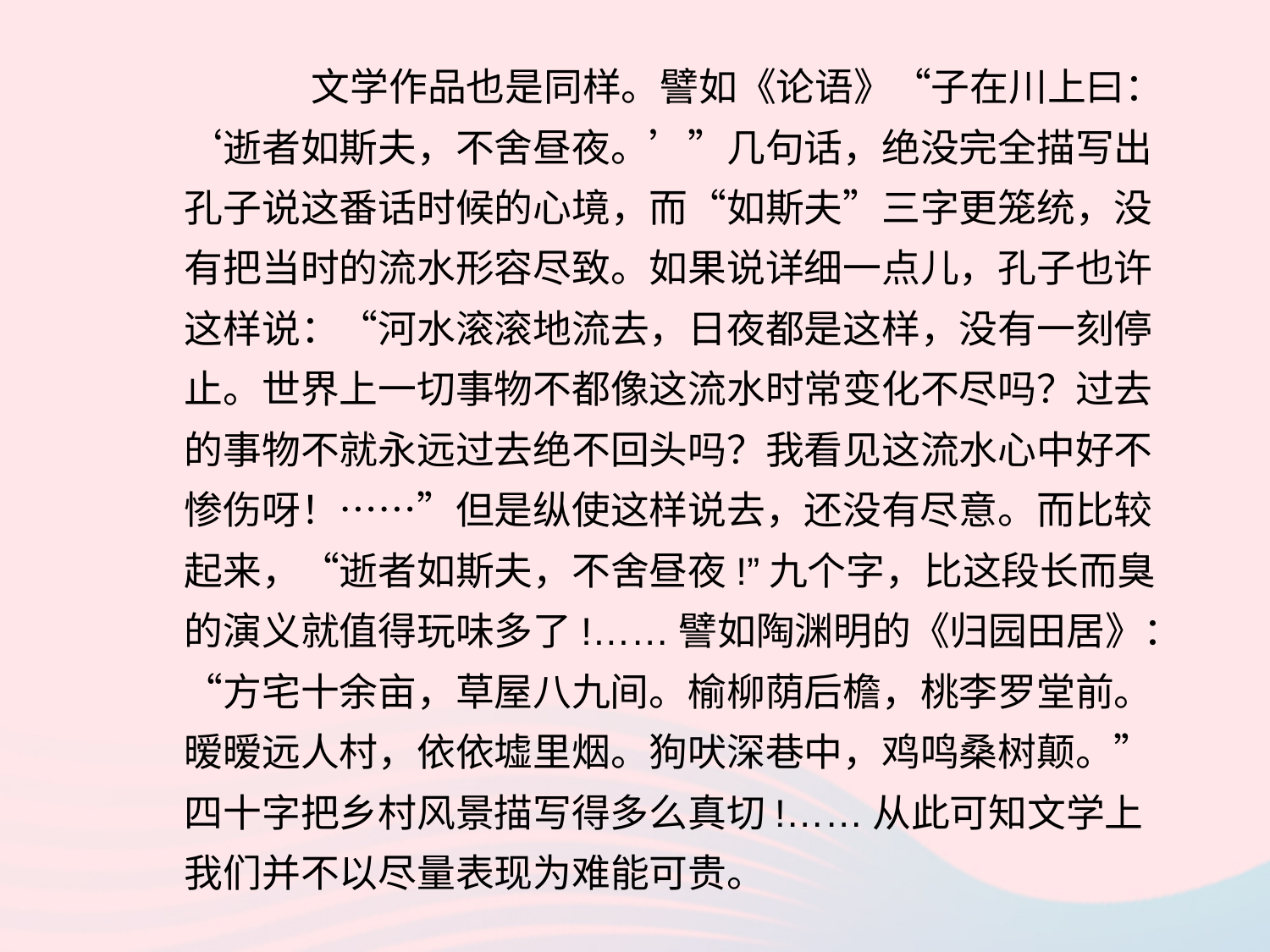

文学作品也是同样。譬如《论语》“子在川上曰：‘逝者如斯夫，不舍昼夜。’”几句话，绝没完全描写出孔子说这番话时候的心境，而“如斯夫”三字更笼统，没有把当时的流水形容尽致。如果说详细一点儿，孔子也许这样说：“河水滚滚地流去，日夜都是这样，没有一刻停止。世界上一切事物不都像这流水时常变化不尽吗？过去的事物不就永远过去绝不回头吗？我看见这流水心中好不惨伤呀！……”但是纵使这样说去，还没有尽意。而比较起来，“逝者如斯夫，不舍昼夜!”九个字，比这段长而臭的演义就值得玩味多了!……譬如陶渊明的《归园田居》：“方宅十余亩，草屋八九间。榆柳荫后檐，桃李罗堂前。暧暧远人村，依依墟里烟。狗吠深巷中，鸡鸣桑树颠。”四十字把乡村风景描写得多么真切!……从此可知文学上我们并不以尽量表现为难能可贵。